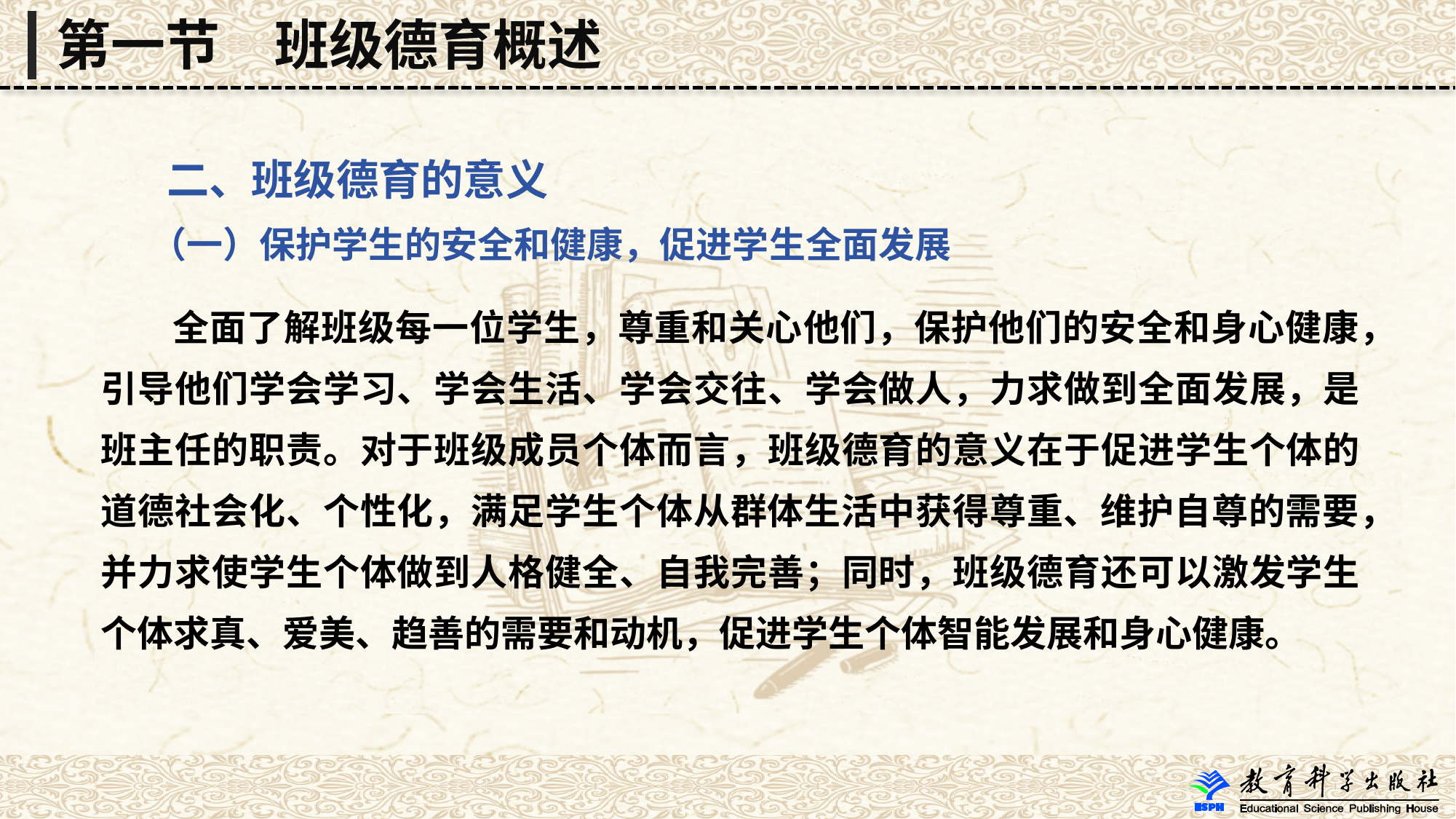

第一节　班级德育概述
       二、班级德育的意义
     （一）保护学生的安全和健康，促进学生全面发展

       全面了解班级每一位学生，尊重和关心他们，保护他们的安全和身心健康，引导他们学会学习、学会生活、学会交往、学会做人，力求做到全面发展，是班主任的职责。对于班级成员个体而言，班级德育的意义在于促进学生个体的道德社会化、个性化，满足学生个体从群体生活中获得尊重、维护自尊的需要，并力求使学生个体做到人格健全、自我完善；同时，班级德育还可以激发学生个体求真、爱美、趋善的需要和动机，促进学生个体智能发展和身心健康。